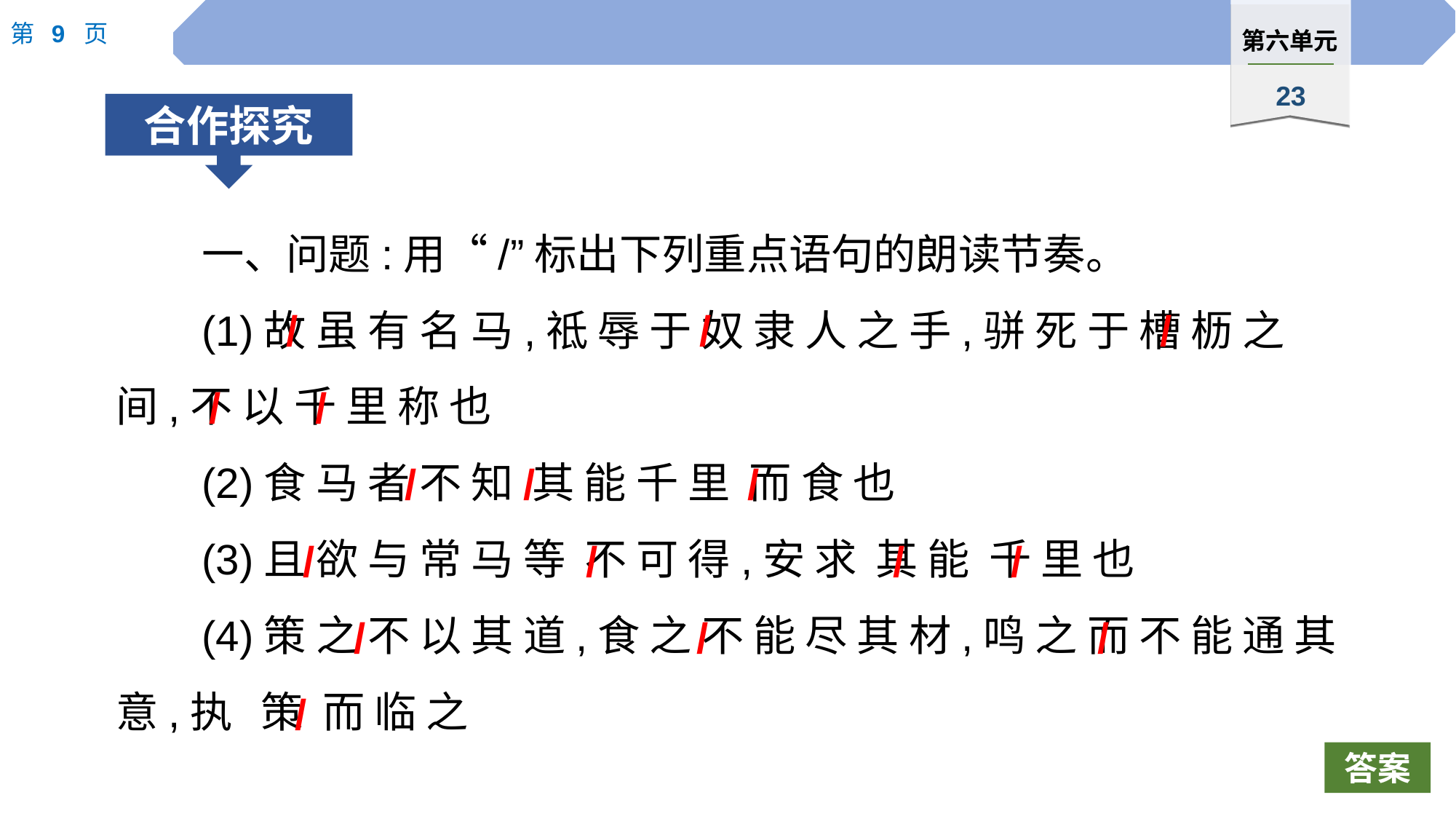

一、问题:用“/”标出下列重点语句的朗读节奏。
(1)故 虽 有 名 马,祗 辱 于 奴 隶 人 之 手,骈 死 于 槽 枥 之 间,不 以 千 里 称 也
(2)食 马 者 不 知  其 能 千 里  而 食 也
(3)且 欲 与 常 马 等  不 可 得,安 求  其 能  千 里 也
(4)策 之 不 以 其 道,食 之 不 能 尽 其 材,鸣 之 而 不 能 通 其 意,执   策  而 临 之
/                                  /                                      /
     /        /
     /         /                  /
     /                       /                         /         /
     /                            /                                 /
/
答案